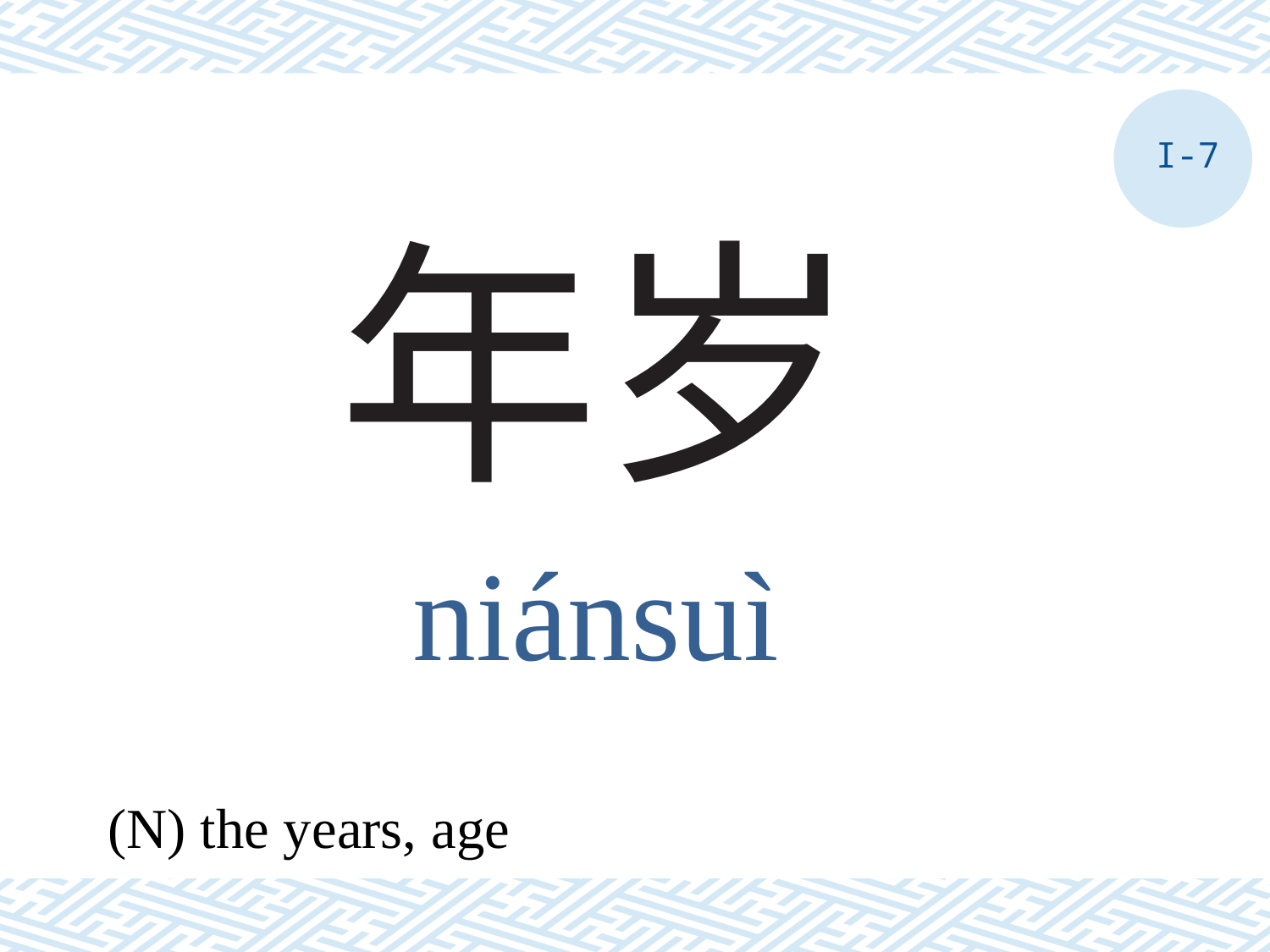

I-7

# 年岁
niánsuì
(N) the years, age